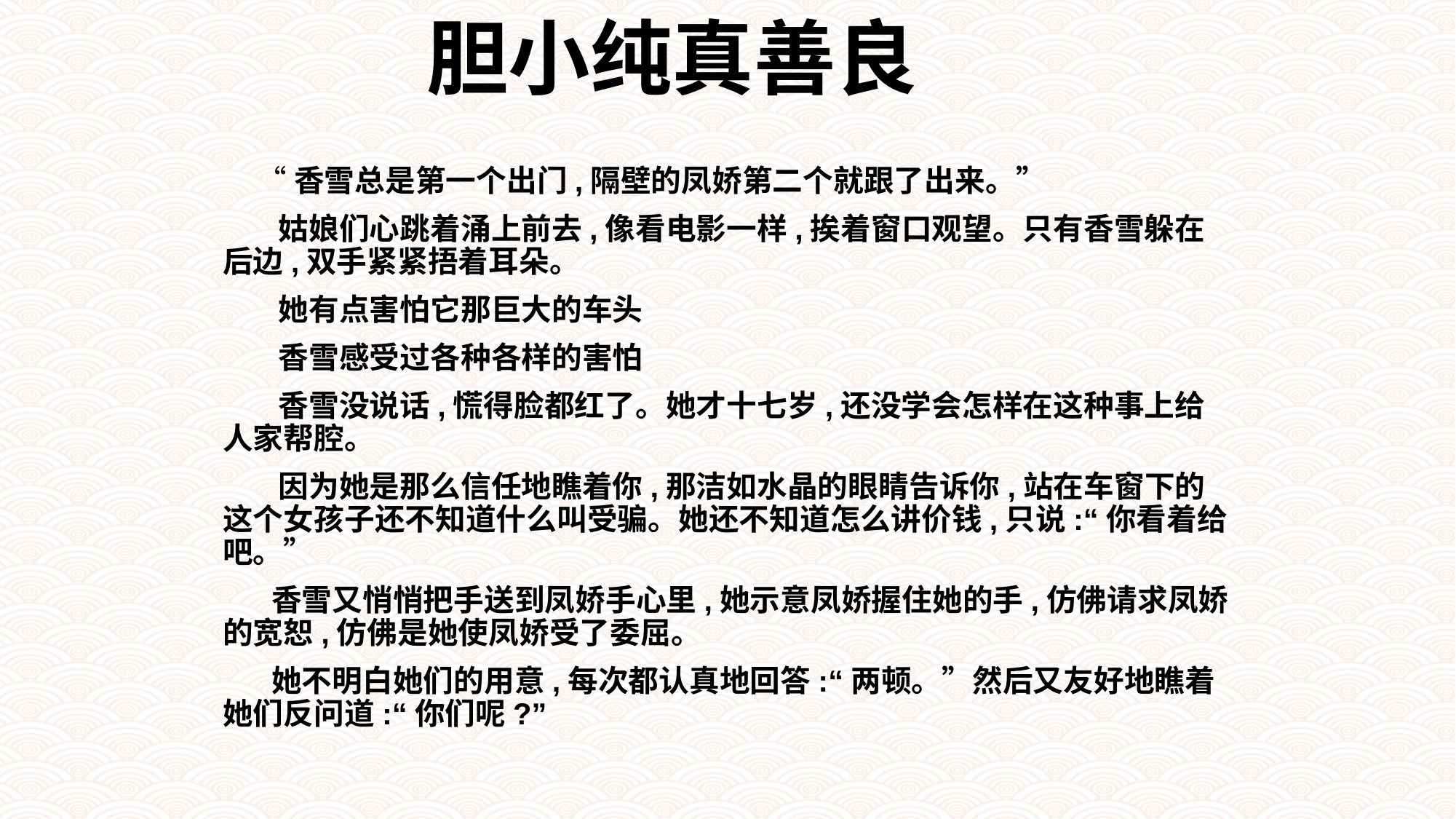

胆小纯真善良
     “香雪总是第一个出门,隔壁的凤娇第二个就跟了出来。”
       姑娘们心跳着涌上前去,像看电影一样,挨着窗口观望。只有香雪躲在后边,双手紧紧捂着耳朵。
       她有点害怕它那巨大的车头
       香雪感受过各种各样的害怕
       香雪没说话,慌得脸都红了。她才十七岁,还没学会怎样在这种事上给人家帮腔。
       因为她是那么信任地瞧着你,那洁如水晶的眼睛告诉你,站在车窗下的这个女孩子还不知道什么叫受骗。她还不知道怎么讲价钱,只说:“你看着给吧。”
      香雪又悄悄把手送到凤娇手心里,她示意凤娇握住她的手,仿佛请求凤娇的宽恕,仿佛是她使凤娇受了委屈。
      她不明白她们的用意,每次都认真地回答:“两顿。”然后又友好地瞧着她们反问道:“你们呢?”